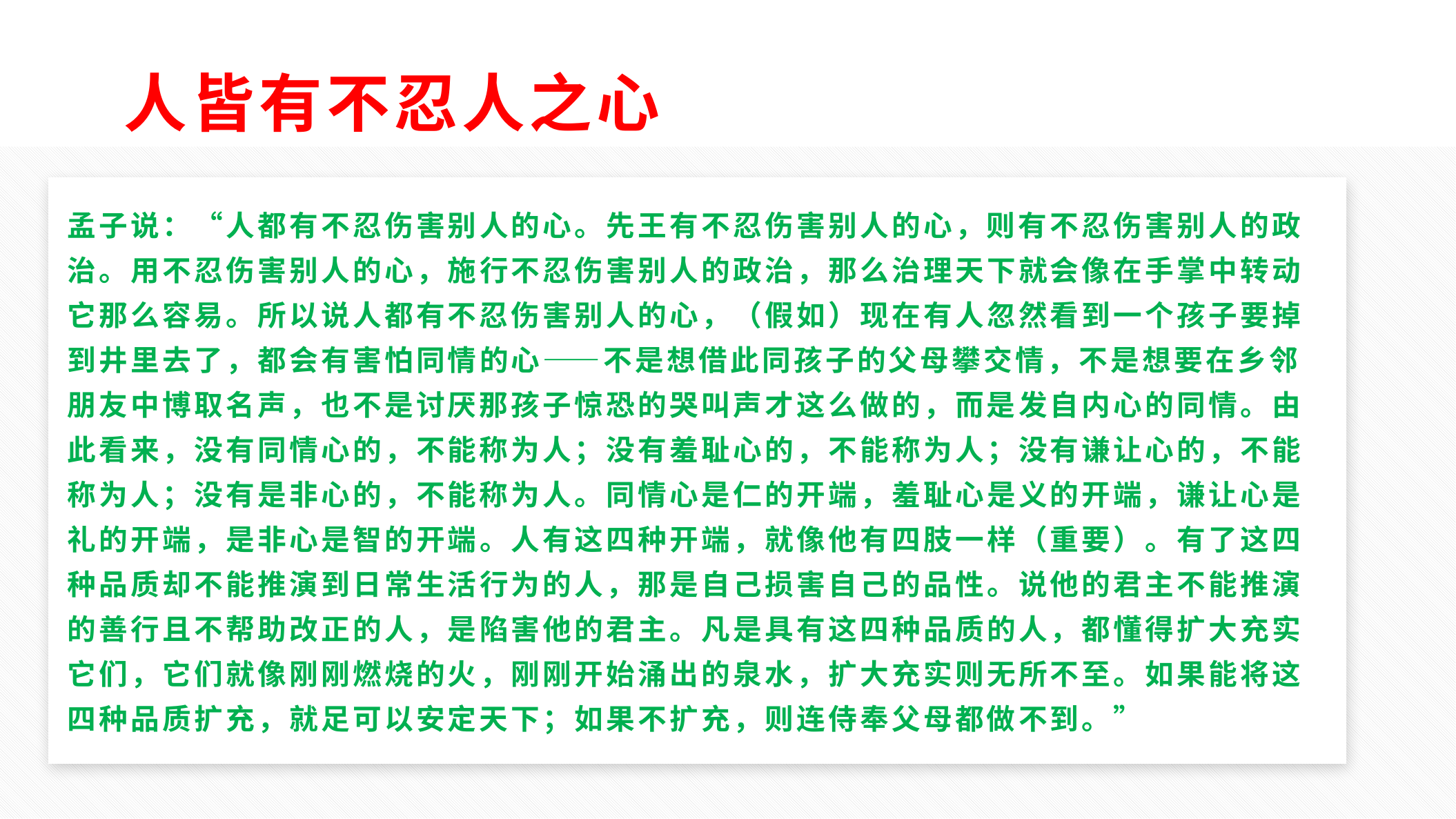

人皆有不忍人之心

孟子说：“人都有不忍伤害别人的心。先王有不忍伤害别人的心，则有不忍伤害别人的政治。用不忍伤害别人的心，施行不忍伤害别人的政治，那么治理天下就会像在手掌中转动它那么容易。所以说人都有不忍伤害别人的心，（假如）现在有人忽然看到一个孩子要掉到井里去了，都会有害怕同情的心——不是想借此同孩子的父母攀交情，不是想要在乡邻朋友中博取名声，也不是讨厌那孩子惊恐的哭叫声才这么做的，而是发自内心的同情。由此看来，没有同情心的，不能称为人；没有羞耻心的，不能称为人；没有谦让心的，不能称为人；没有是非心的，不能称为人。同情心是仁的开端，羞耻心是义的开端，谦让心是礼的开端，是非心是智的开端。人有这四种开端，就像他有四肢一样（重要）。有了这四种品质却不能推演到日常生活行为的人，那是自己损害自己的品性。说他的君主不能推演的善行且不帮助改正的人，是陷害他的君主。凡是具有这四种品质的人，都懂得扩大充实它们，它们就像刚刚燃烧的火，刚刚开始涌出的泉水，扩大充实则无所不至。如果能将这四种品质扩充，就足可以安定天下；如果不扩充，则连侍奉父母都做不到。”